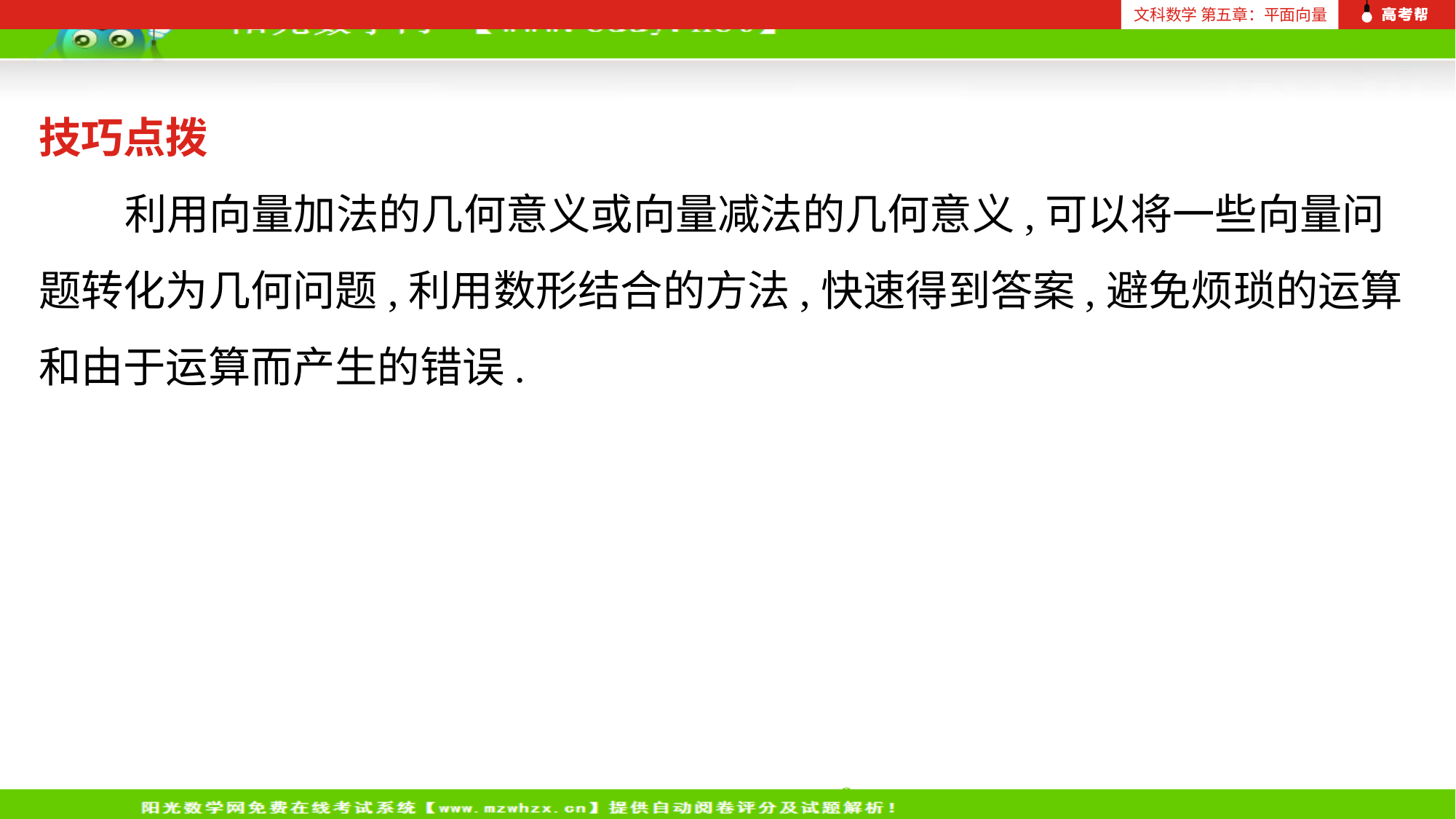

文科数学 第五章：平面向量

技巧点拨
        利用向量加法的几何意义或向量减法的几何意义,可以将一些向量问题转化为几何问题,利用数形结合的方法,快速得到答案,避免烦琐的运算和由于运算而产生的错误.